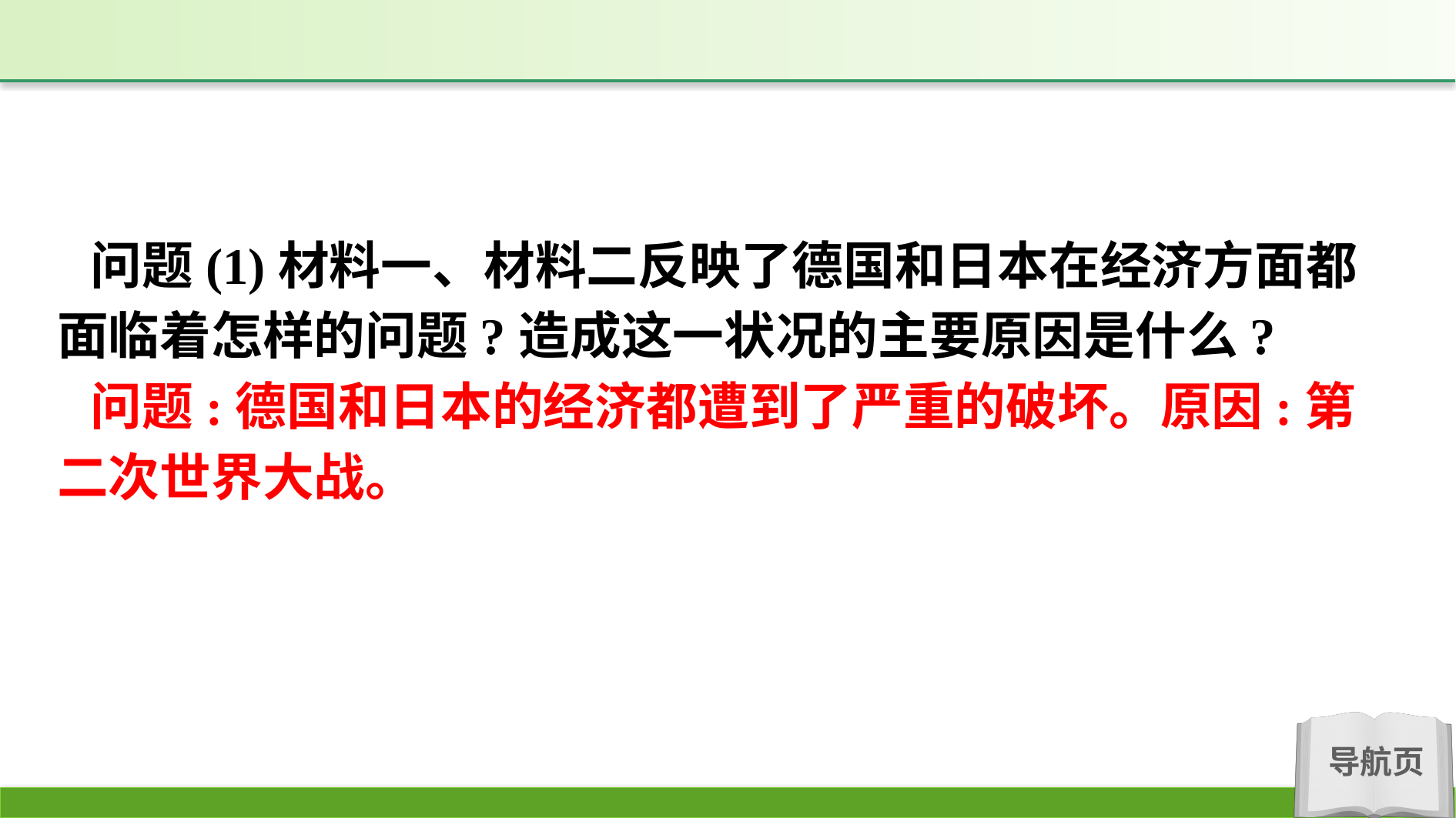

问题(1)材料一、材料二反映了德国和日本在经济方面都面临着怎样的问题?造成这一状况的主要原因是什么?
问题:德国和日本的经济都遭到了严重的破坏。原因:第二次世界大战。